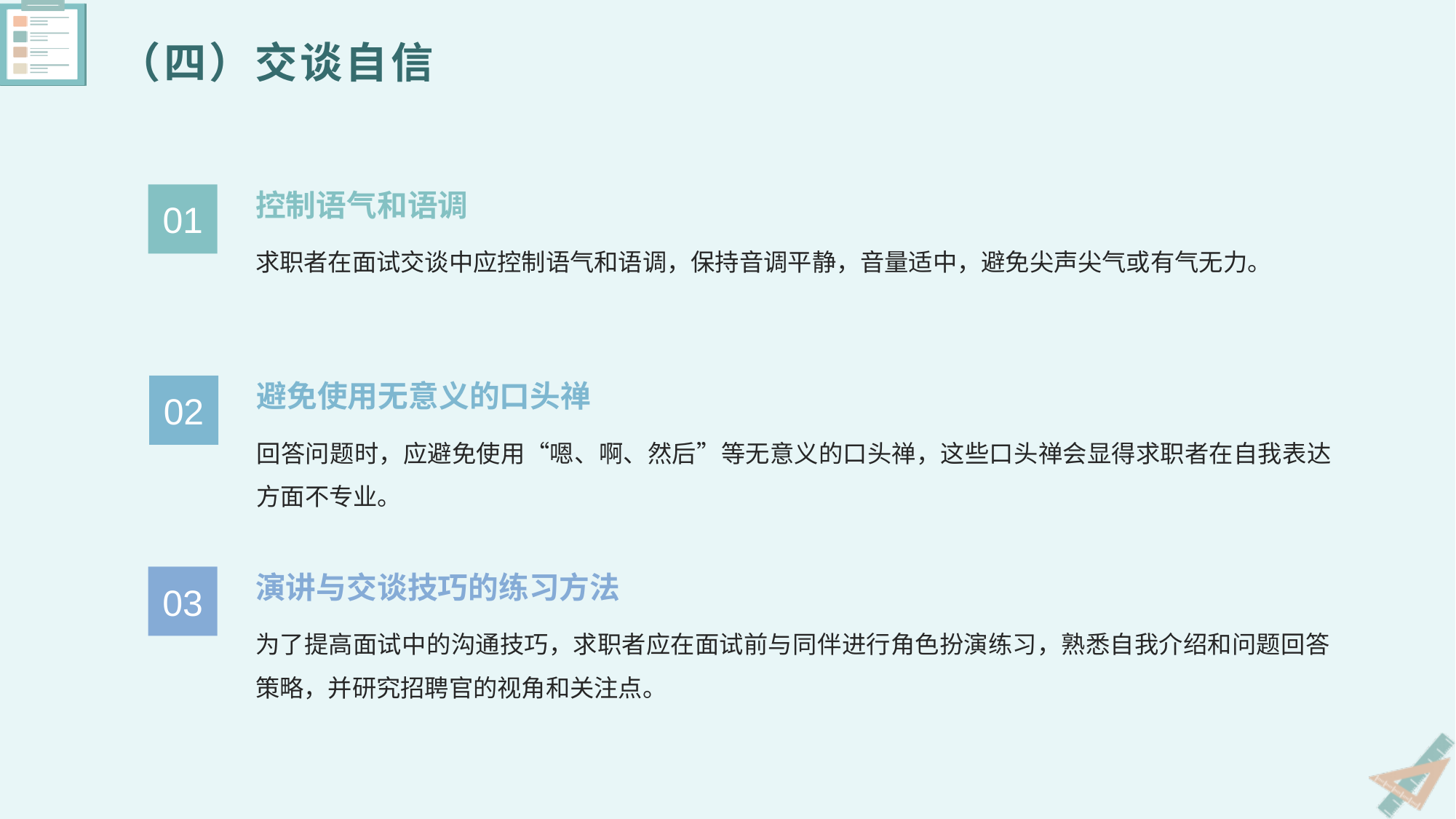

（四）交谈自信
控制语气和语调
01
求职者在面试交谈中应控制语气和语调，保持音调平静，音量适中，避免尖声尖气或有气无力。
避免使用无意义的口头禅
02
回答问题时，应避免使用“嗯、啊、然后”等无意义的口头禅，这些口头禅会显得求职者在自我表达方面不专业。
演讲与交谈技巧的练习方法
03
为了提高面试中的沟通技巧，求职者应在面试前与同伴进行角色扮演练习，熟悉自我介绍和问题回答策略，并研究招聘官的视角和关注点。